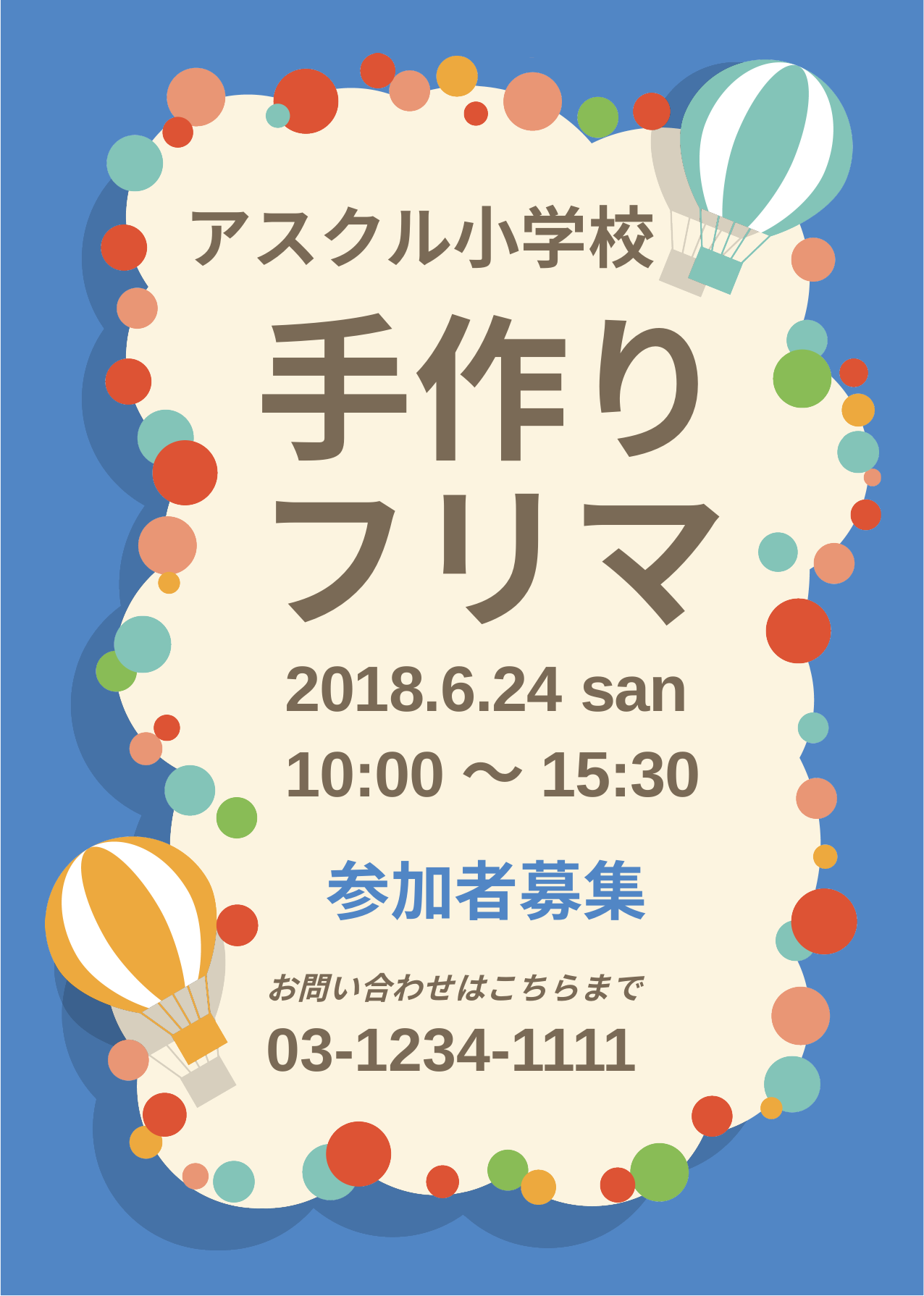

# アスクル小学校
手作り
フリマ
2018.6.24 san
10:00～15:30
参加者募集
お問い合わせはこちらまで
03-1234-1111